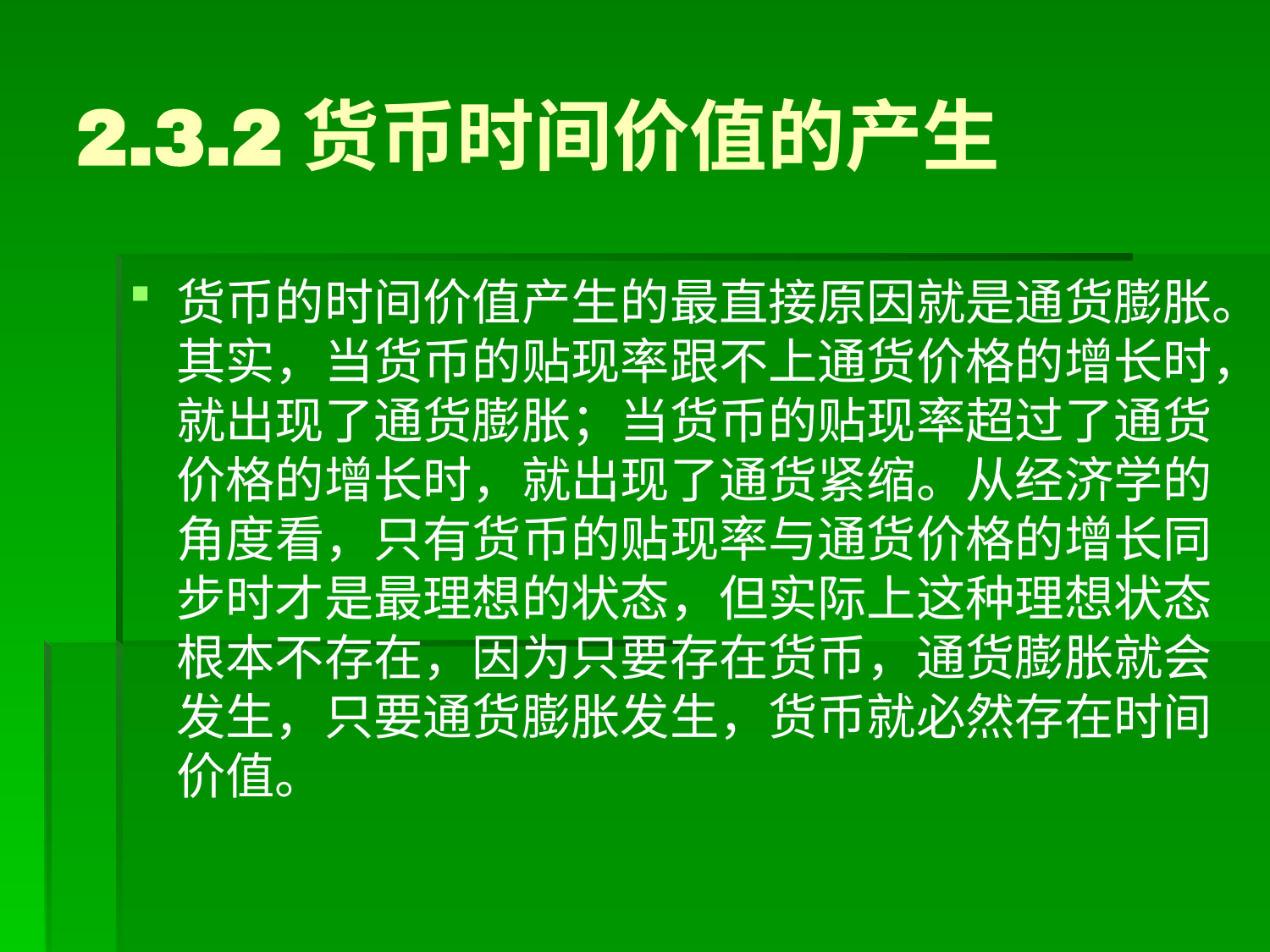

# 2.3.2货币时间价值的产生
货币的时间价值产生的最直接原因就是通货膨胀。其实，当货币的贴现率跟不上通货价格的增长时，就出现了通货膨胀；当货币的贴现率超过了通货价格的增长时，就出现了通货紧缩。从经济学的角度看，只有货币的贴现率与通货价格的增长同步时才是最理想的状态，但实际上这种理想状态根本不存在，因为只要存在货币，通货膨胀就会发生，只要通货膨胀发生，货币就必然存在时间价值。